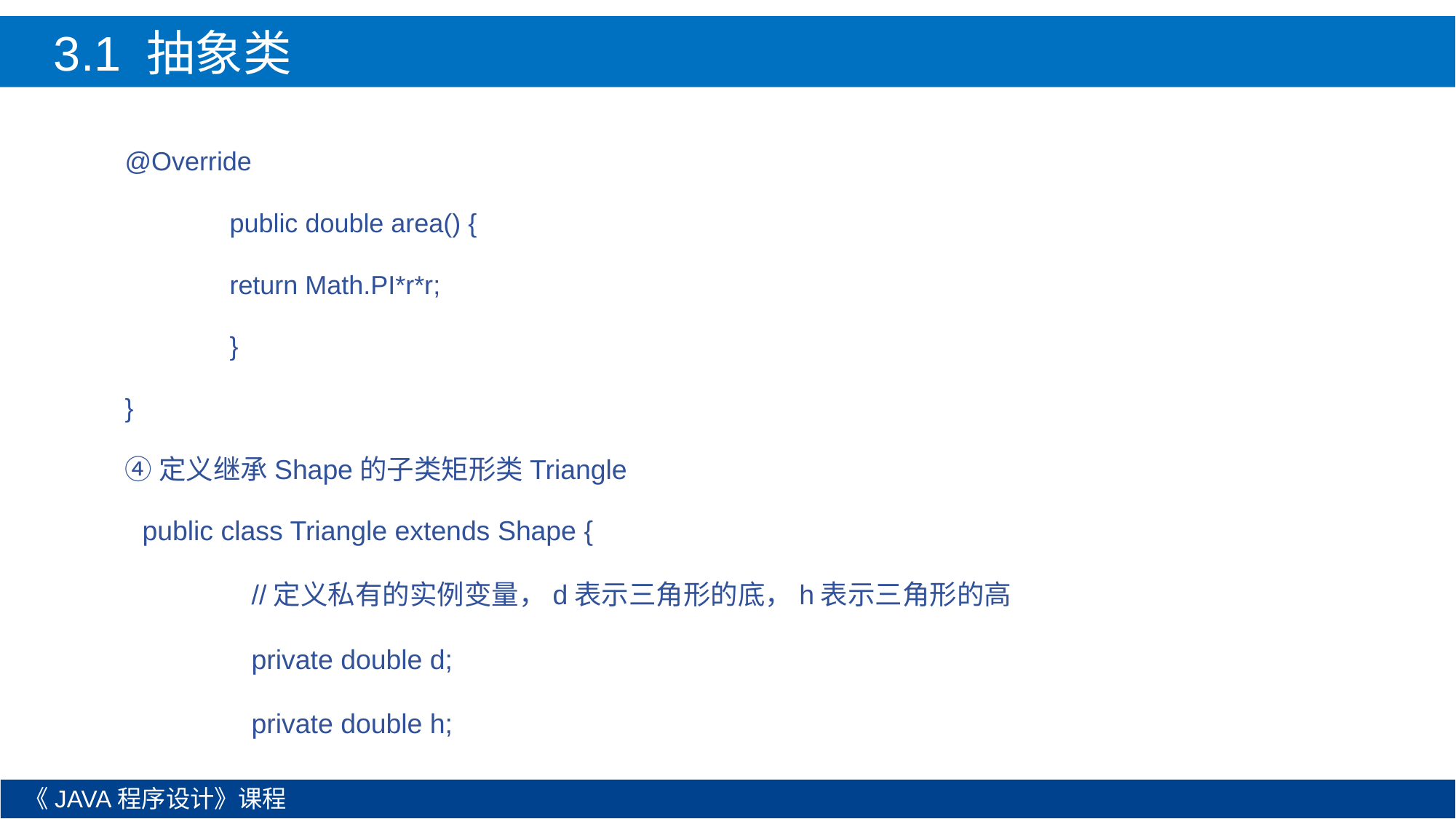

3.1 抽象类
@Override
	public double area() {
		return Math.PI*r*r;
	}
}
④定义继承Shape的子类矩形类Triangle
public class Triangle extends Shape {
	//定义私有的实例变量，d表示三角形的底，h表示三角形的高
	private double d;
	private double h;
《JAVA程序设计》课程